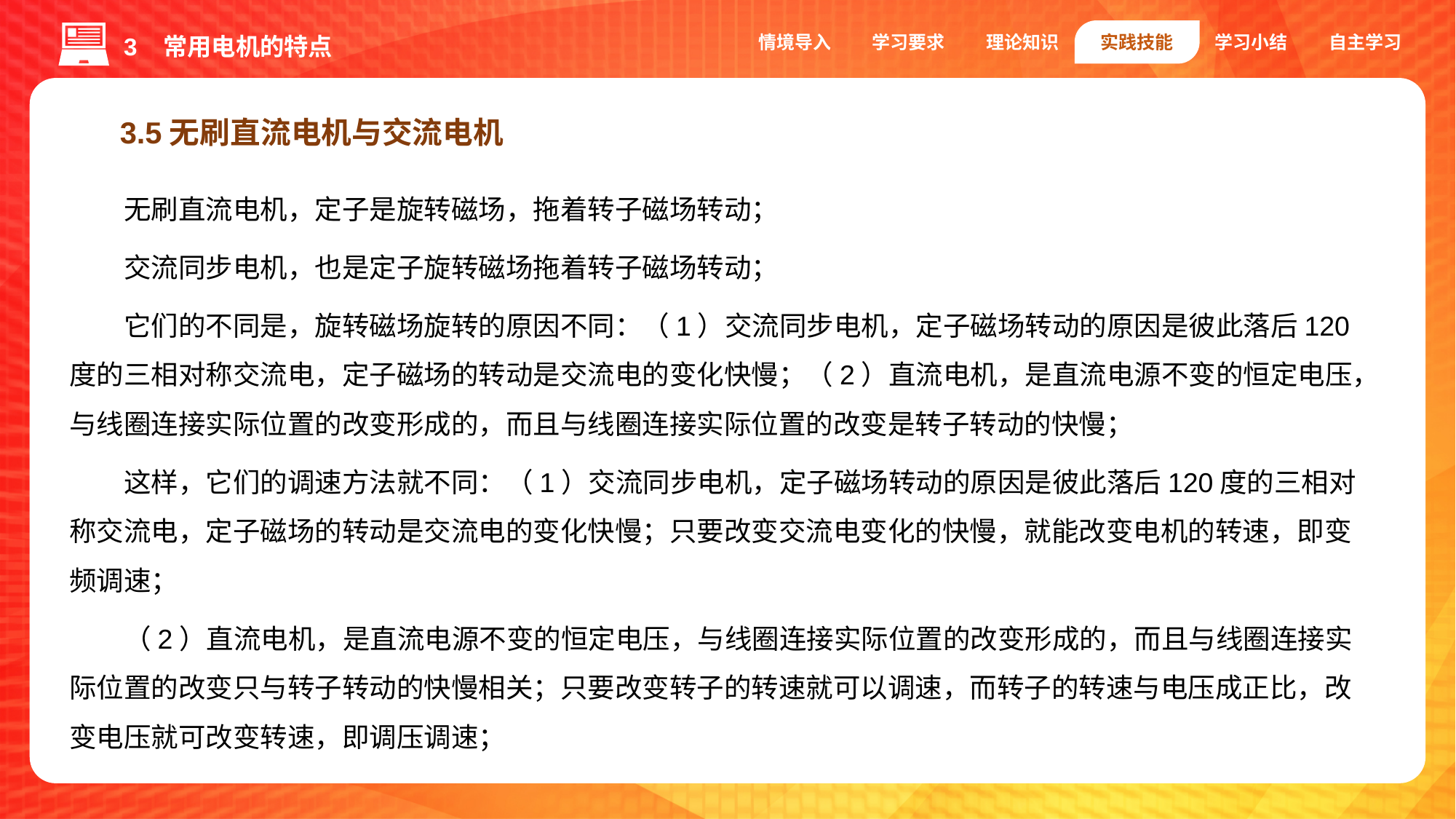

情境导入
学习要求
理论知识
实践技能
学习小结
自主学习

3   常用电机的特点
3.5无刷直流电机与交流电机
无刷直流电机，定子是旋转磁场，拖着转子磁场转动；
交流同步电机，也是定子旋转磁场拖着转子磁场转动；
它们的不同是，旋转磁场旋转的原因不同：（1）交流同步电机，定子磁场转动的原因是彼此落后120度的三相对称交流电，定子磁场的转动是交流电的变化快慢；（2）直流电机，是直流电源不变的恒定电压，与线圈连接实际位置的改变形成的，而且与线圈连接实际位置的改变是转子转动的快慢；
这样，它们的调速方法就不同：（1）交流同步电机，定子磁场转动的原因是彼此落后120度的三相对称交流电，定子磁场的转动是交流电的变化快慢；只要改变交流电变化的快慢，就能改变电机的转速，即变频调速；
（2）直流电机，是直流电源不变的恒定电压，与线圈连接实际位置的改变形成的，而且与线圈连接实际位置的改变只与转子转动的快慢相关；只要改变转子的转速就可以调速，而转子的转速与电压成正比，改变电压就可改变转速，即调压调速；